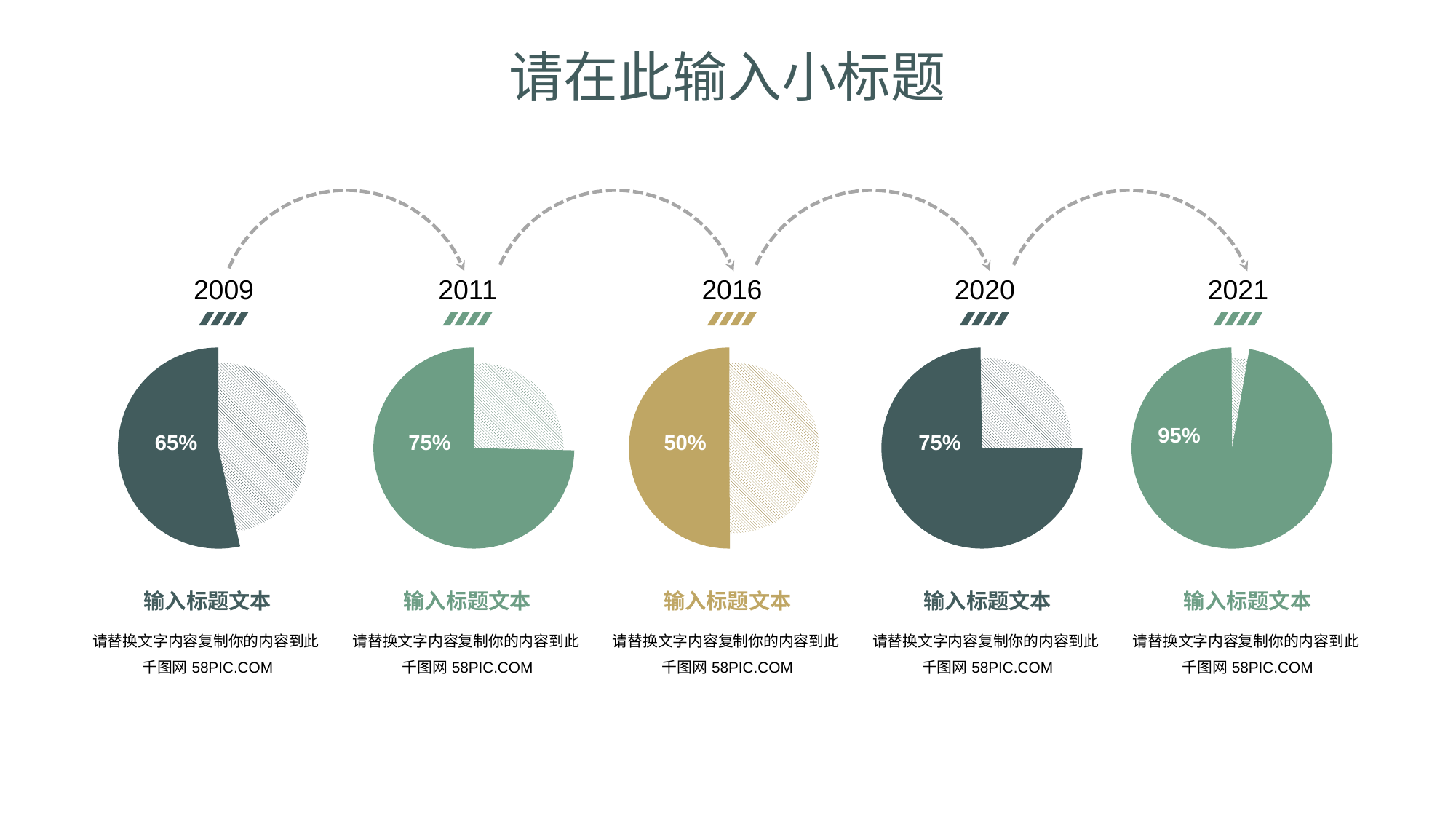

2009
2011
2016
2020
2021

95%
65%
75%
50%
75%
输入标题文本
请替换文字内容复制你的内容到此
千图网58PIC.COM
输入标题文本
请替换文字内容复制你的内容到此
千图网58PIC.COM
输入标题文本
请替换文字内容复制你的内容到此
千图网58PIC.COM
输入标题文本
请替换文字内容复制你的内容到此
千图网58PIC.COM
输入标题文本
请替换文字内容复制你的内容到此
千图网58PIC.COM